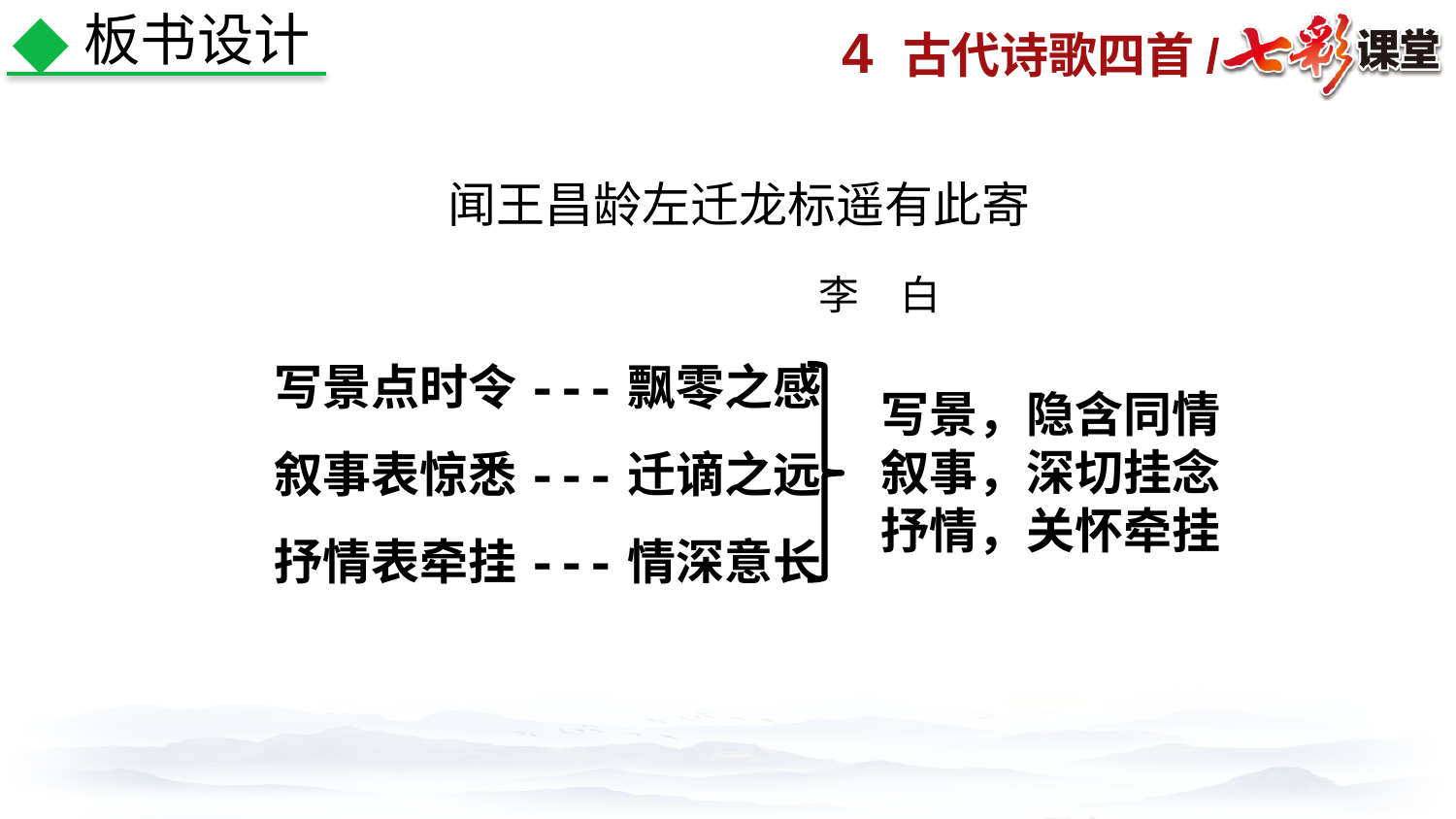

板书设计

闻王昌龄左迁龙标遥有此寄
　                          李　白
 写景点时令---飘零之感
 叙事表惊悉---迁谪之远
 抒情表牵挂---情深意长

写景，隐含同情
叙事，深切挂念
抒情，关怀牵挂